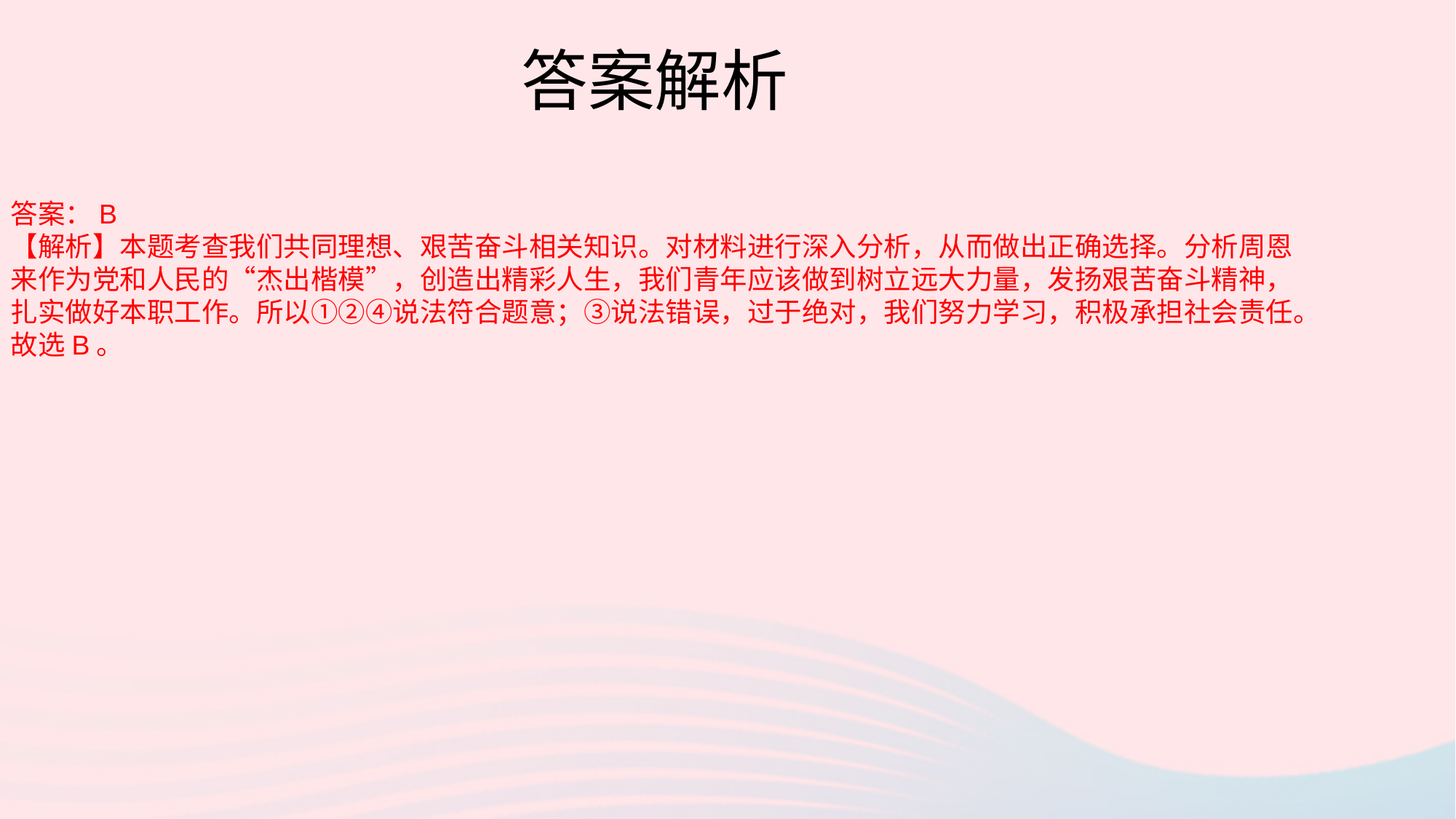

答案解析
答案：B
【解析】本题考查我们共同理想、艰苦奋斗相关知识。对材料进行深入分析，从而做出正确选择。分析周恩来作为党和人民的“杰出楷模”，创造出精彩人生，我们青年应该做到树立远大力量，发扬艰苦奋斗精神，扎实做好本职工作。所以①②④说法符合题意；③说法错误，过于绝对，我们努力学习，积极承担社会责任。故选B。